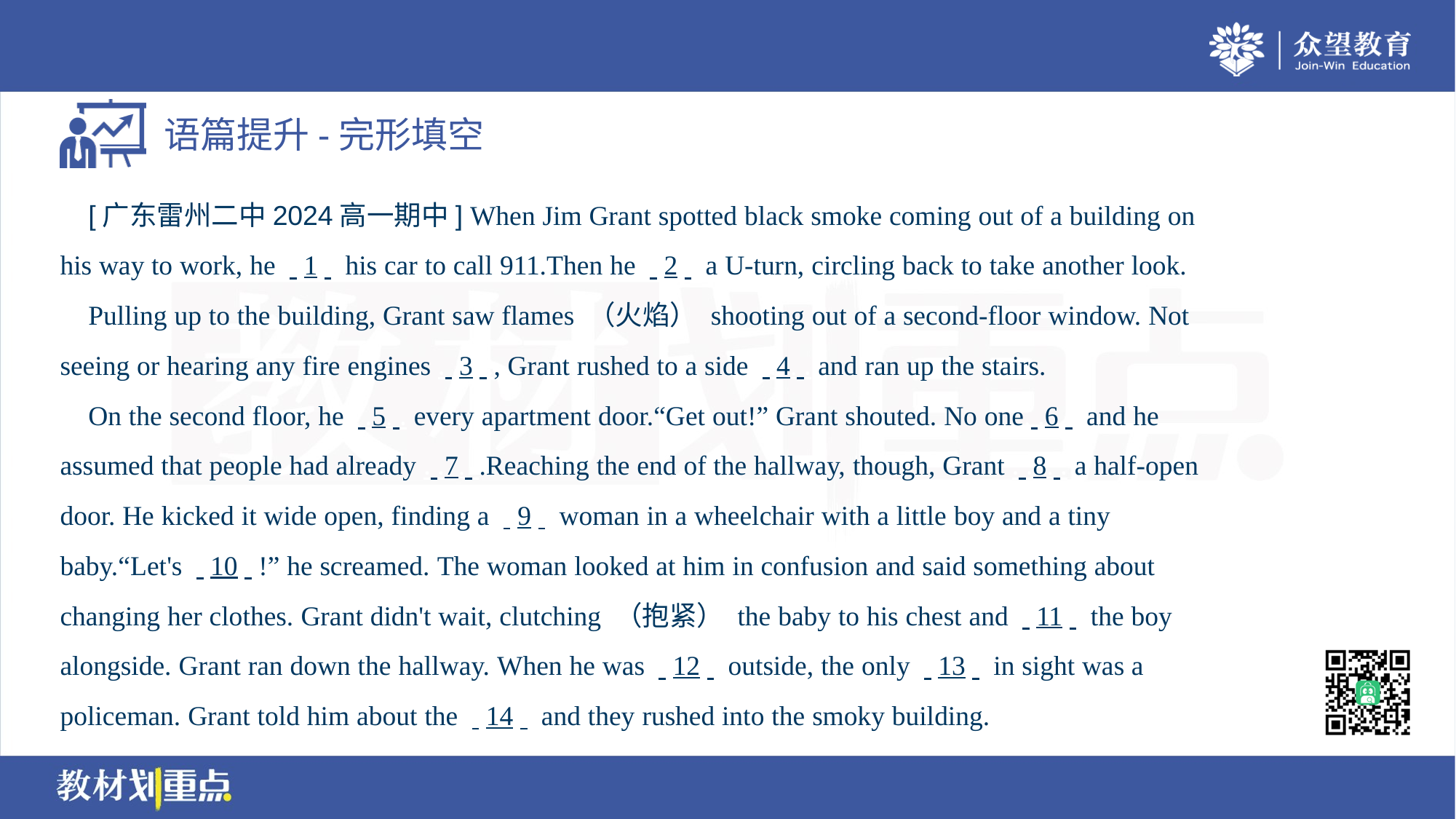

[广东雷州二中2024高一期中] When Jim Grant spotted black smoke coming out of a building on
his way to work, he . .1. . his car to call 911.Then he . .2. . a U-turn, circling back to take another look.
    Pulling up to the building, Grant saw flames （火焰） shooting out of a second-floor window. Not
seeing or hearing any fire engines . .3. ., Grant rushed to a side . .4. . and ran up the stairs.
    On the second floor, he . .5. . every apartment door.“Get out!” Grant shouted. No one. .6. . and he
assumed that people had already . .7. ..Reaching the end of the hallway, though, Grant . .8. . a half-open
door. He kicked it wide open, finding a . .9. . woman in a wheelchair with a little boy and a tiny
baby.“Let's . .10. .!” he screamed. The woman looked at him in confusion and said something about
changing her clothes. Grant didn't wait, clutching （抱紧） the baby to his chest and . .11. . the boy
alongside. Grant ran down the hallway. When he was . .12. . outside, the only . .13. . in sight was a
policeman. Grant told him about the . .14. . and they rushed into the smoky building.